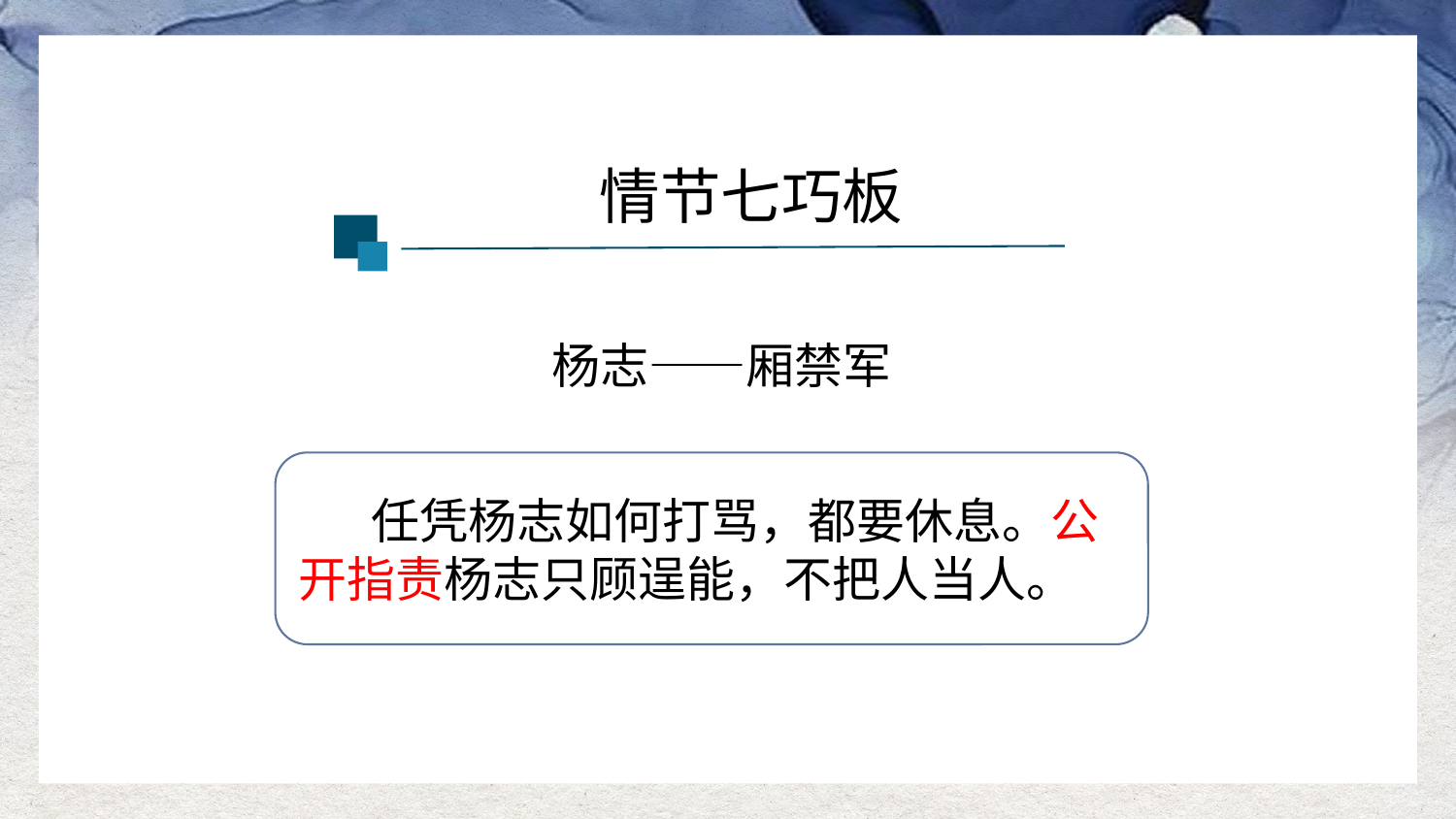

情节七巧板

杨志——厢禁军
任凭杨志如何打骂，都要休息。公开指责杨志只顾逞能，不把人当人。